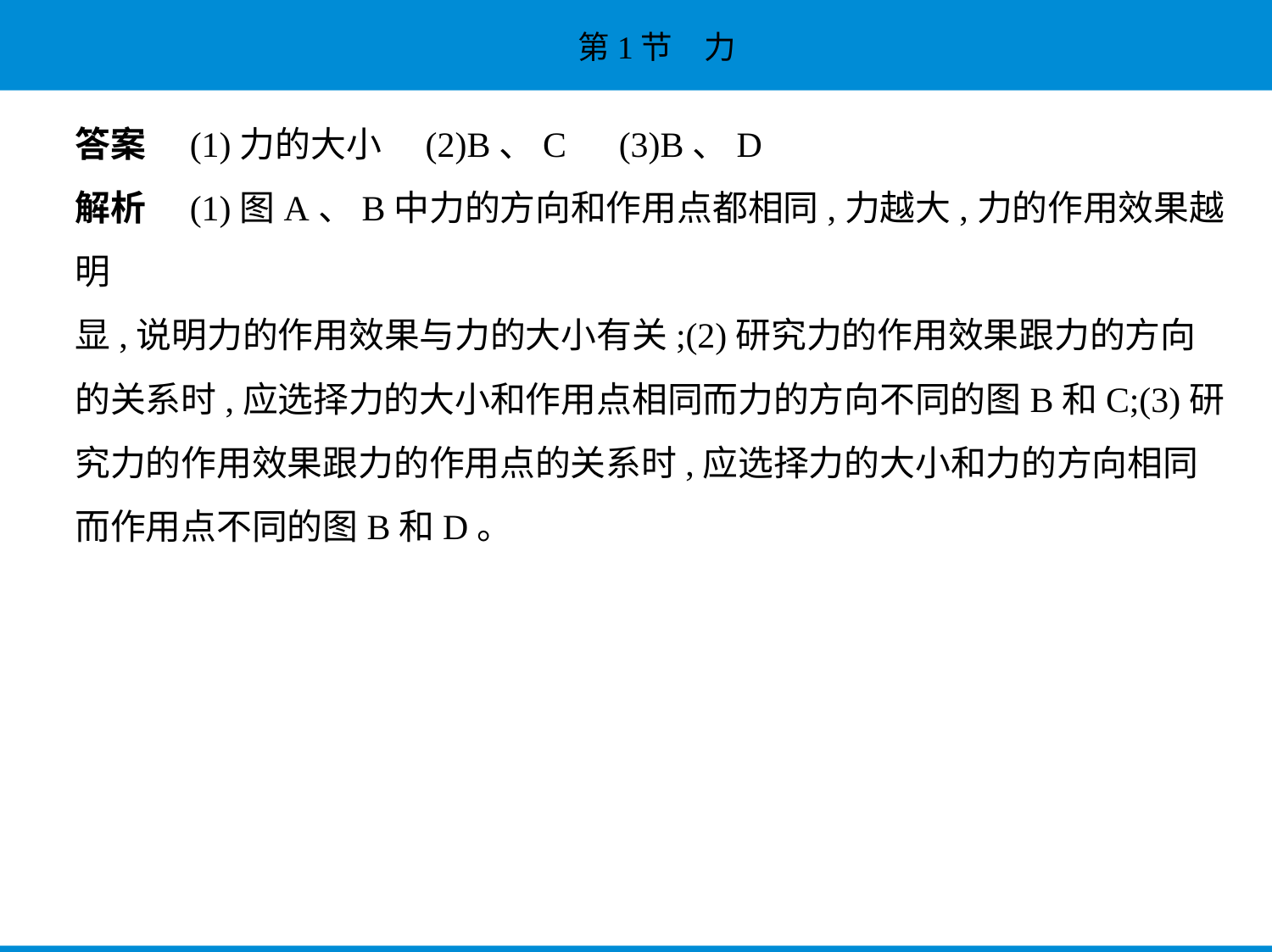

答案　(1)力的大小　(2)B、C　(3)B、D
解析　(1)图A、B中力的方向和作用点都相同,力越大,力的作用效果越明
显,说明力的作用效果与力的大小有关;(2)研究力的作用效果跟力的方向
的关系时,应选择力的大小和作用点相同而力的方向不同的图B和C;(3)研
究力的作用效果跟力的作用点的关系时,应选择力的大小和力的方向相同
而作用点不同的图B和D。